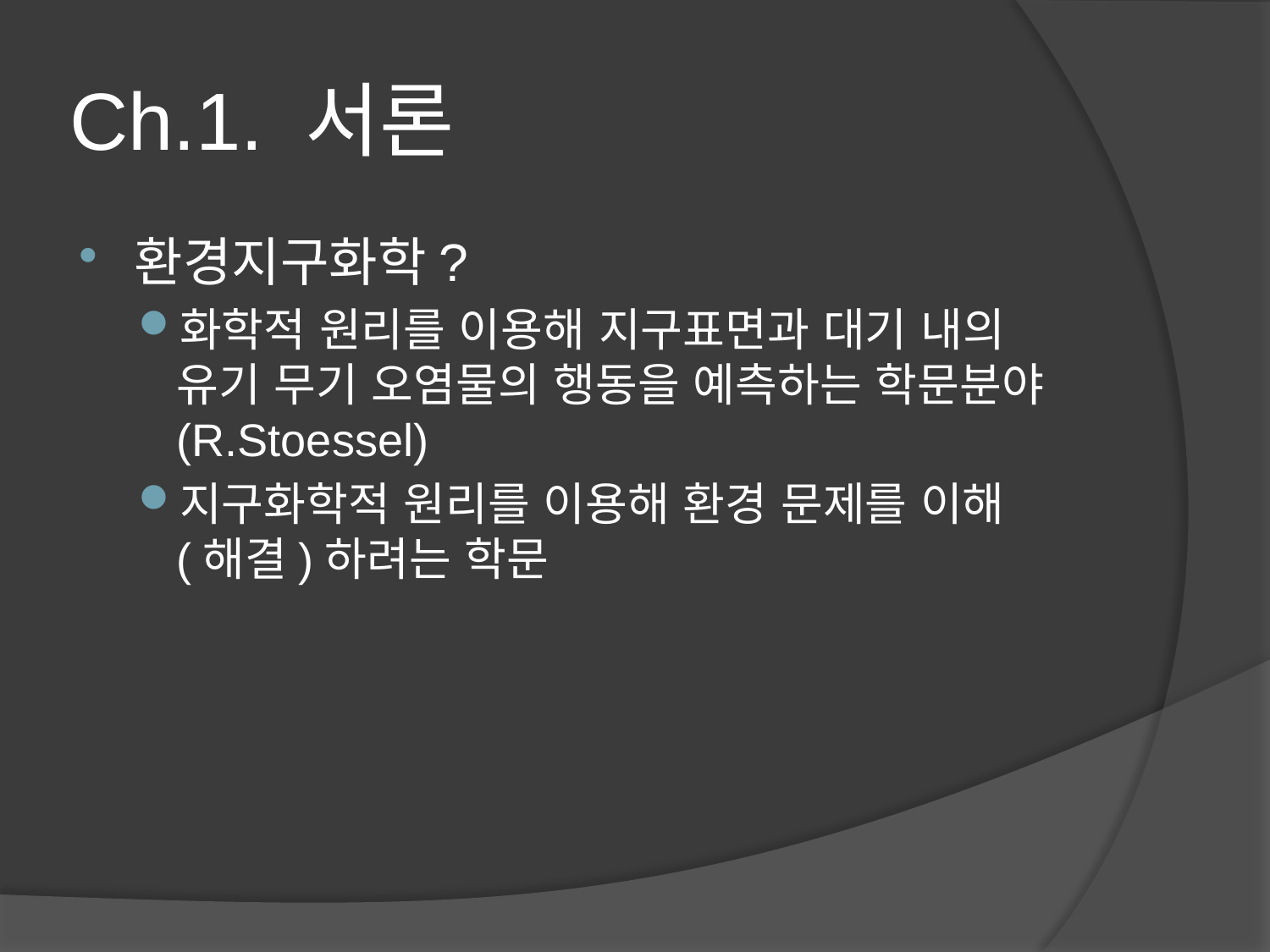

# Ch.1. 서론
환경지구화학?
화학적 원리를 이용해 지구표면과 대기 내의 유기 무기 오염물의 행동을 예측하는 학문분야 (R.Stoessel)
지구화학적 원리를 이용해 환경 문제를 이해 (해결)하려는 학문